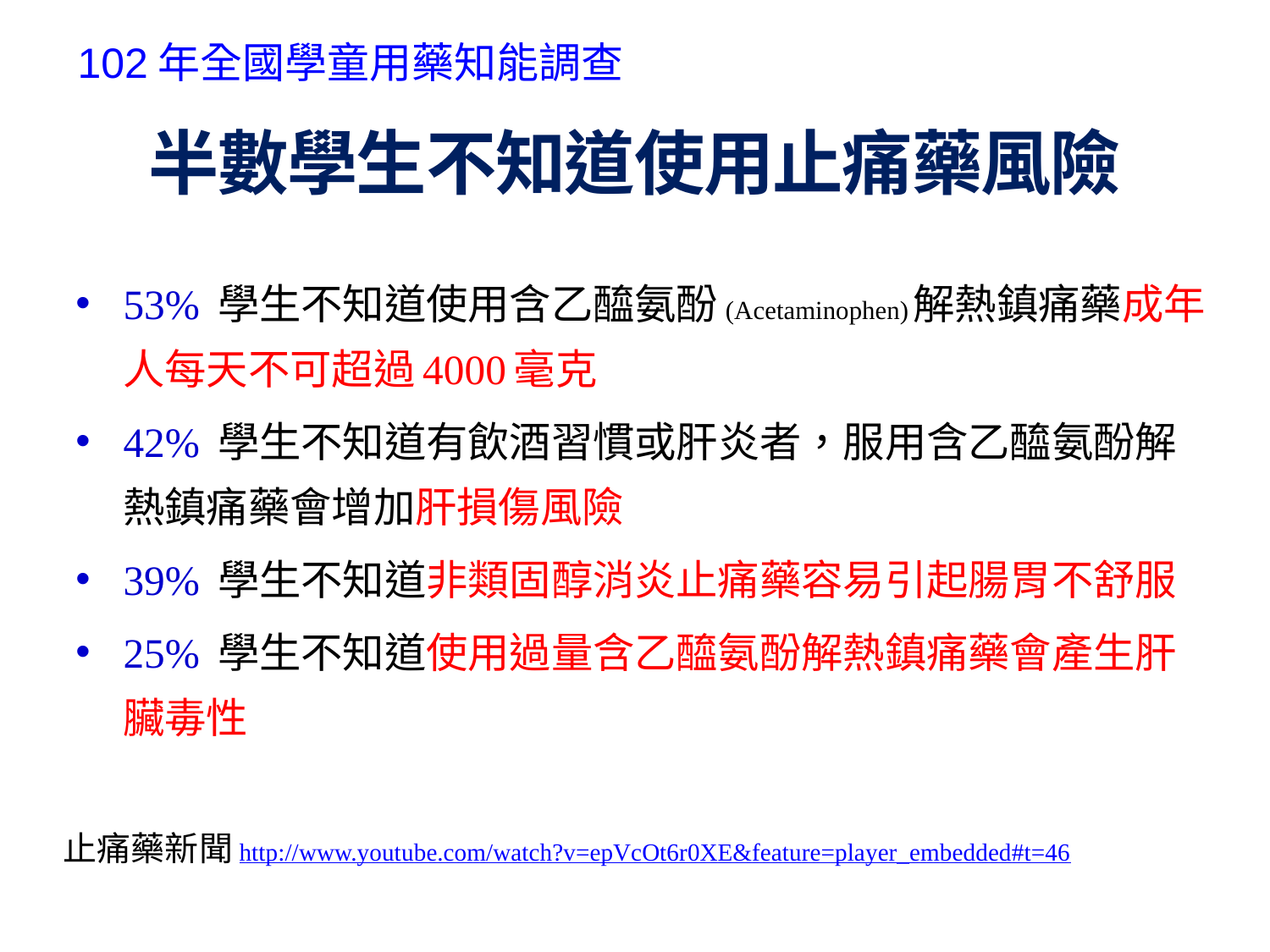

102年全國學童用藥知能調查
# 半數學生不知道使用止痛藥風險
53% 學生不知道使用含乙醯氨酚(Acetaminophen)解熱鎮痛藥成年人每天不可超過4000毫克
42% 學生不知道有飲酒習慣或肝炎者，服用含乙醯氨酚解熱鎮痛藥會增加肝損傷風險
39% 學生不知道非類固醇消炎止痛藥容易引起腸胃不舒服
25% 學生不知道使用過量含乙醯氨酚解熱鎮痛藥會產生肝臟毒性

止痛藥新聞http://www.youtube.com/watch?v=epVcOt6r0XE&feature=player_embedded#t=46